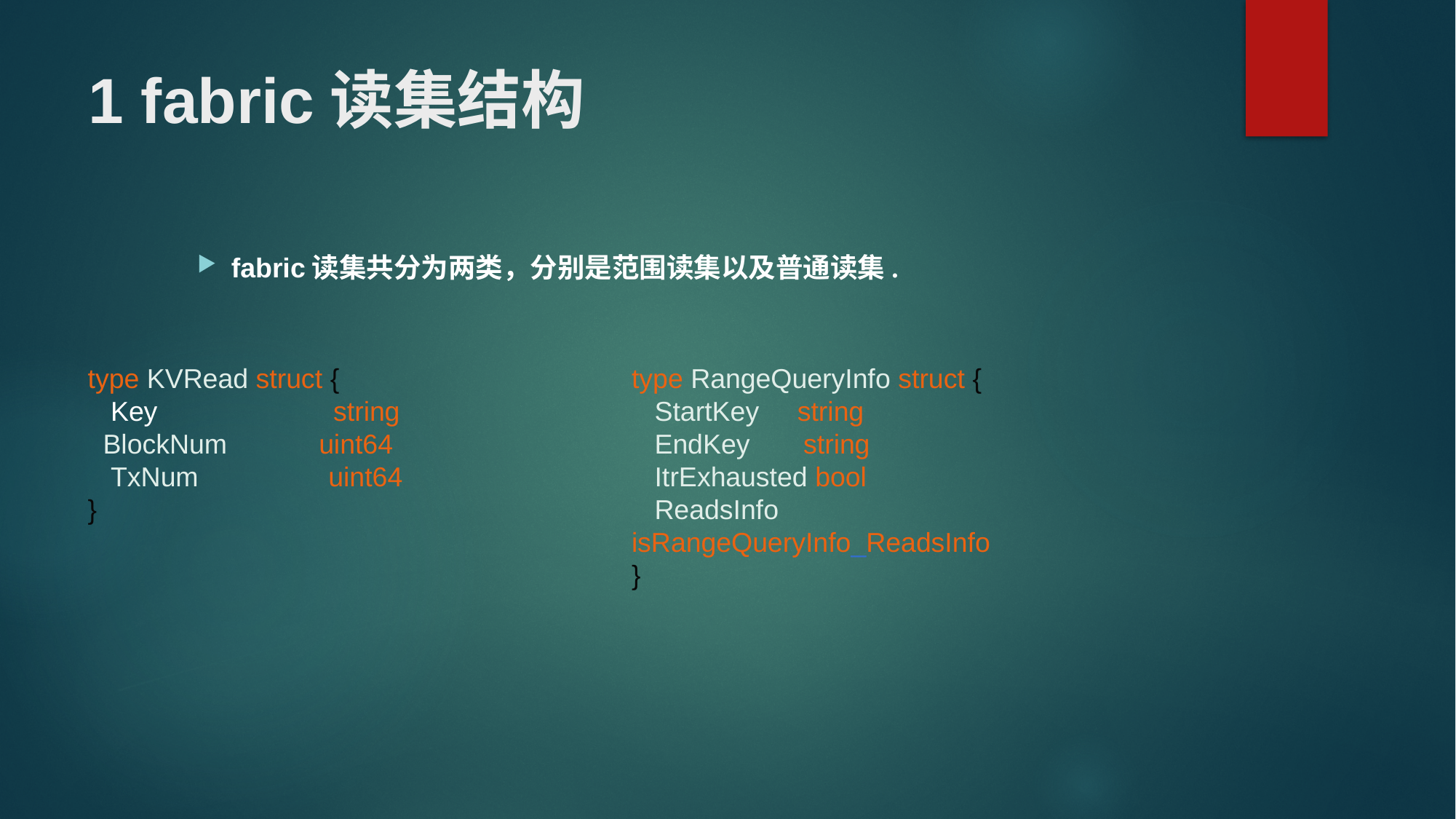

# 1 fabric读集结构
fabric读集共分为两类，分别是范围读集以及普通读集.

type KVRead struct {
   Key                       string
  BlockNum            uint64
   TxNum                 uint64
}

type RangeQueryInfo struct {
   StartKey     string
   EndKey       string
   ItrExhausted bool
   ReadsInfo            isRangeQueryInfo_ReadsInfo
}